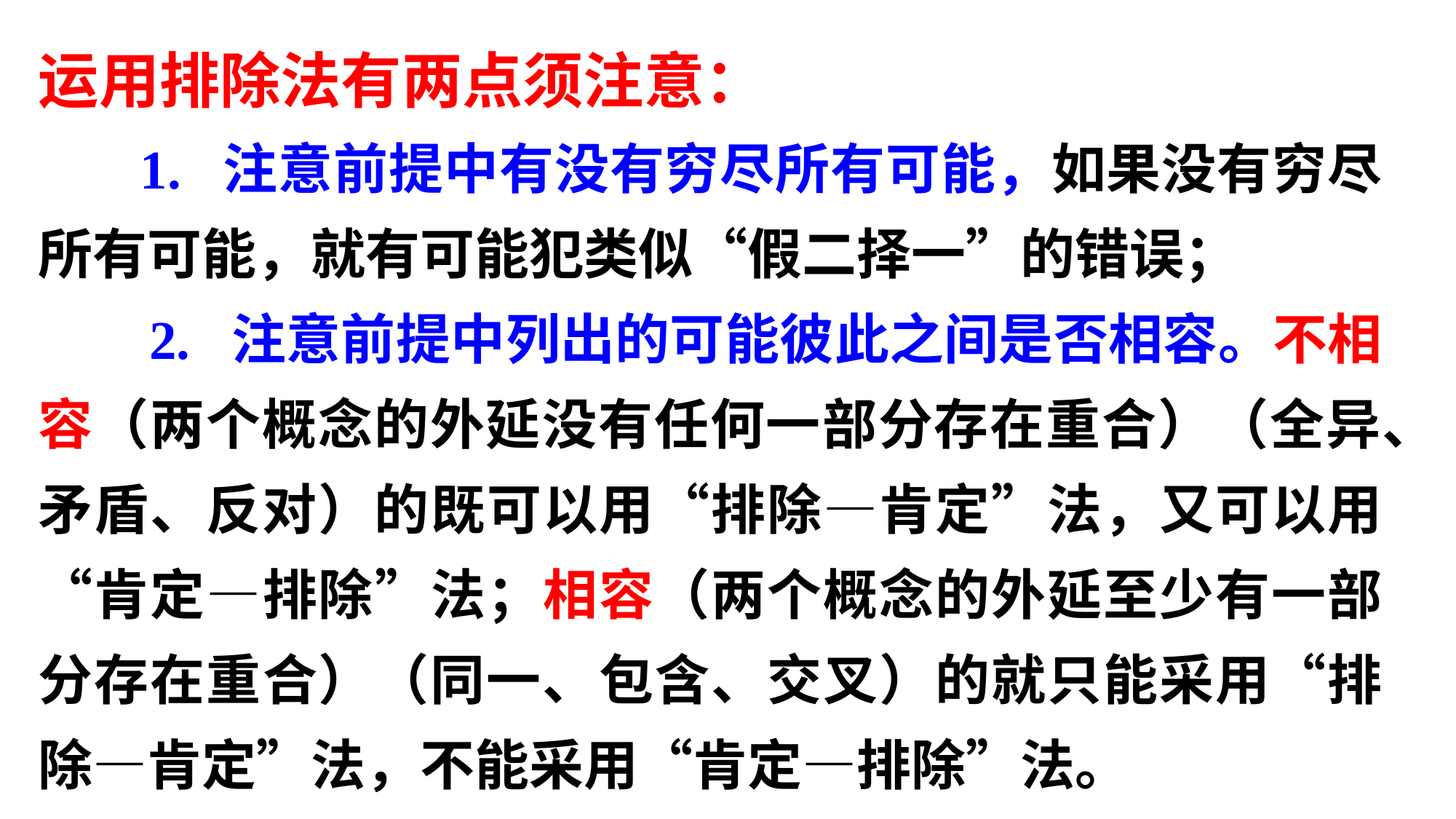

运用排除法有两点须注意：
        1.  注意前提中有没有穷尽所有可能，如果没有穷尽所有可能，就有可能犯类似“假二择一”的错误；
        2.  注意前提中列出的可能彼此之间是否相容。不相容（两个概念的外延没有任何一部分存在重合）（全异、矛盾、反对）的既可以用“排除—肯定”法，又可以用“肯定—排除”法；相容（两个概念的外延至少有一部分存在重合）（同一、包含、交叉）的就只能采用“排除—肯定”法，不能采用“肯定—排除”法。